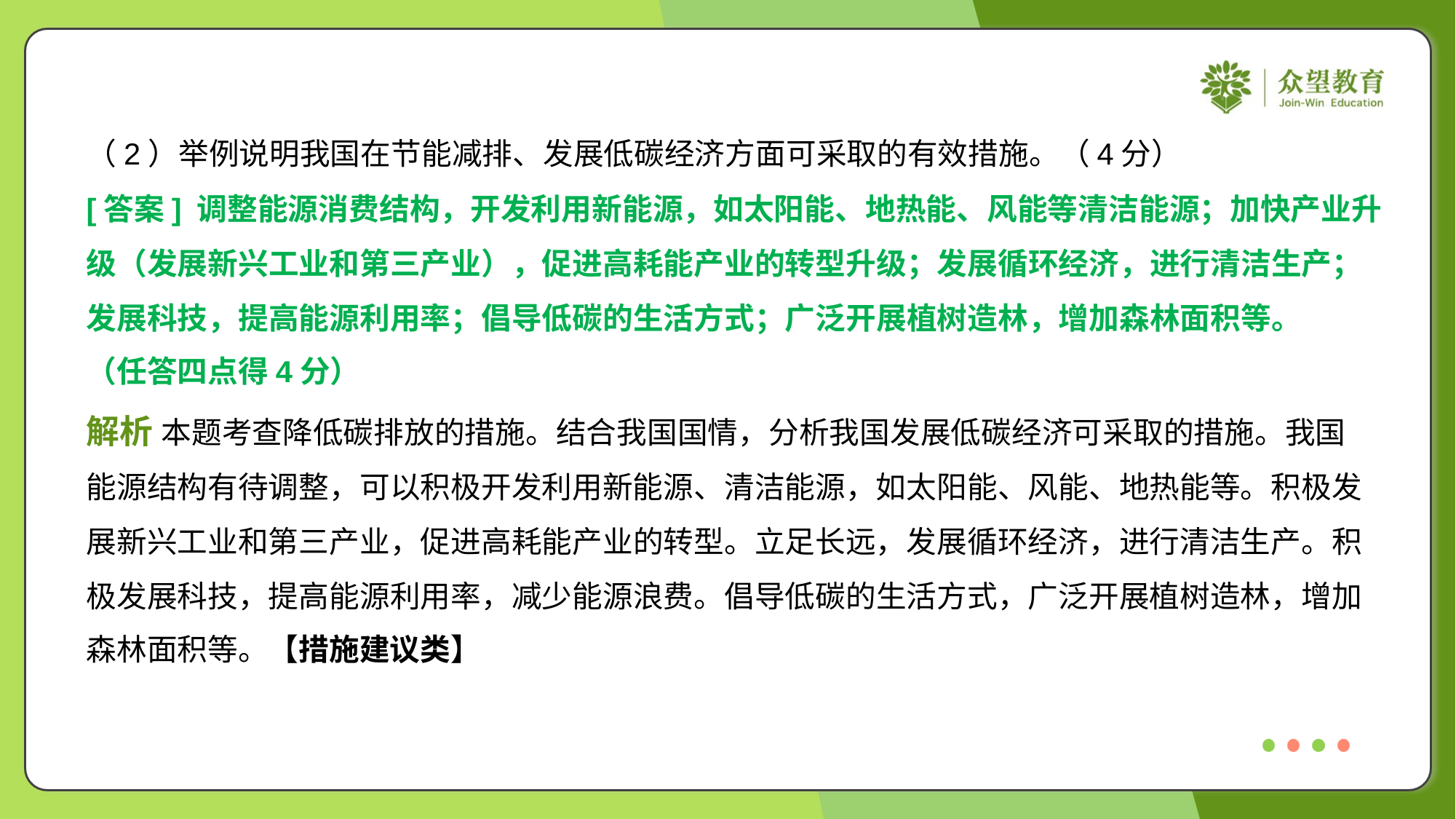

（2）举例说明我国在节能减排、发展低碳经济方面可采取的有效措施。（4分）
[答案] 调整能源消费结构，开发利用新能源，如太阳能、地热能、风能等清洁能源；加快产业升
级（发展新兴工业和第三产业），促进高耗能产业的转型升级；发展循环经济，进行清洁生产；
发展科技，提高能源利用率；倡导低碳的生活方式；广泛开展植树造林，增加森林面积等。
（任答四点得4分）
解析 本题考查降低碳排放的措施。结合我国国情，分析我国发展低碳经济可采取的措施。我国
能源结构有待调整，可以积极开发利用新能源、清洁能源，如太阳能、风能、地热能等。积极发
展新兴工业和第三产业，促进高耗能产业的转型。立足长远，发展循环经济，进行清洁生产。积
极发展科技，提高能源利用率，减少能源浪费。倡导低碳的生活方式，广泛开展植树造林，增加
森林面积等。【措施建议类】